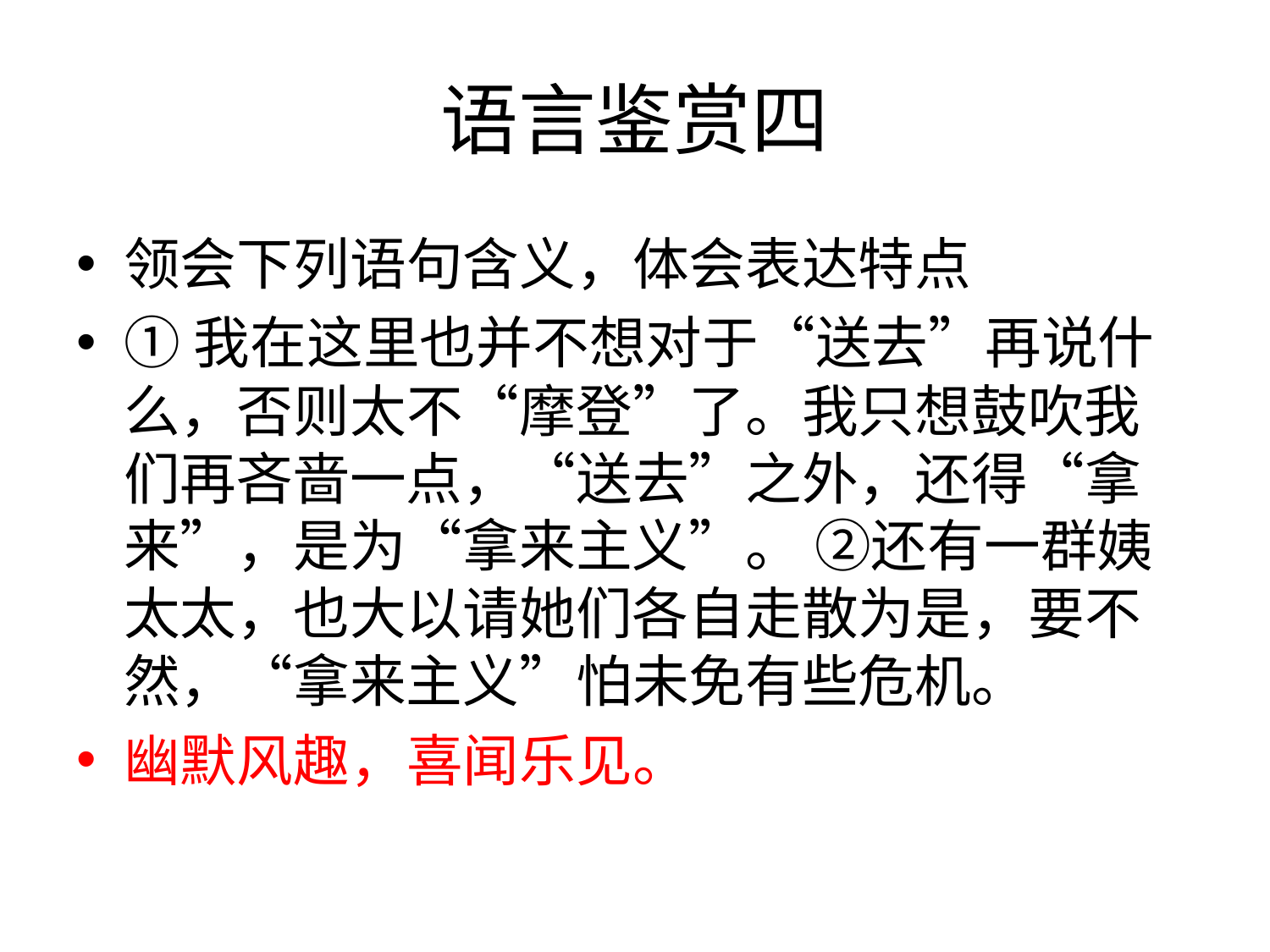

# 语言鉴赏四
领会下列语句含义，体会表达特点
①我在这里也并不想对于“送去”再说什么，否则太不“摩登”了。我只想鼓吹我们再吝啬一点，“送去”之外，还得“拿来”，是为“拿来主义”。 ②还有一群姨太太，也大以请她们各自走散为是，要不然，“拿来主义”怕未免有些危机。
幽默风趣，喜闻乐见。